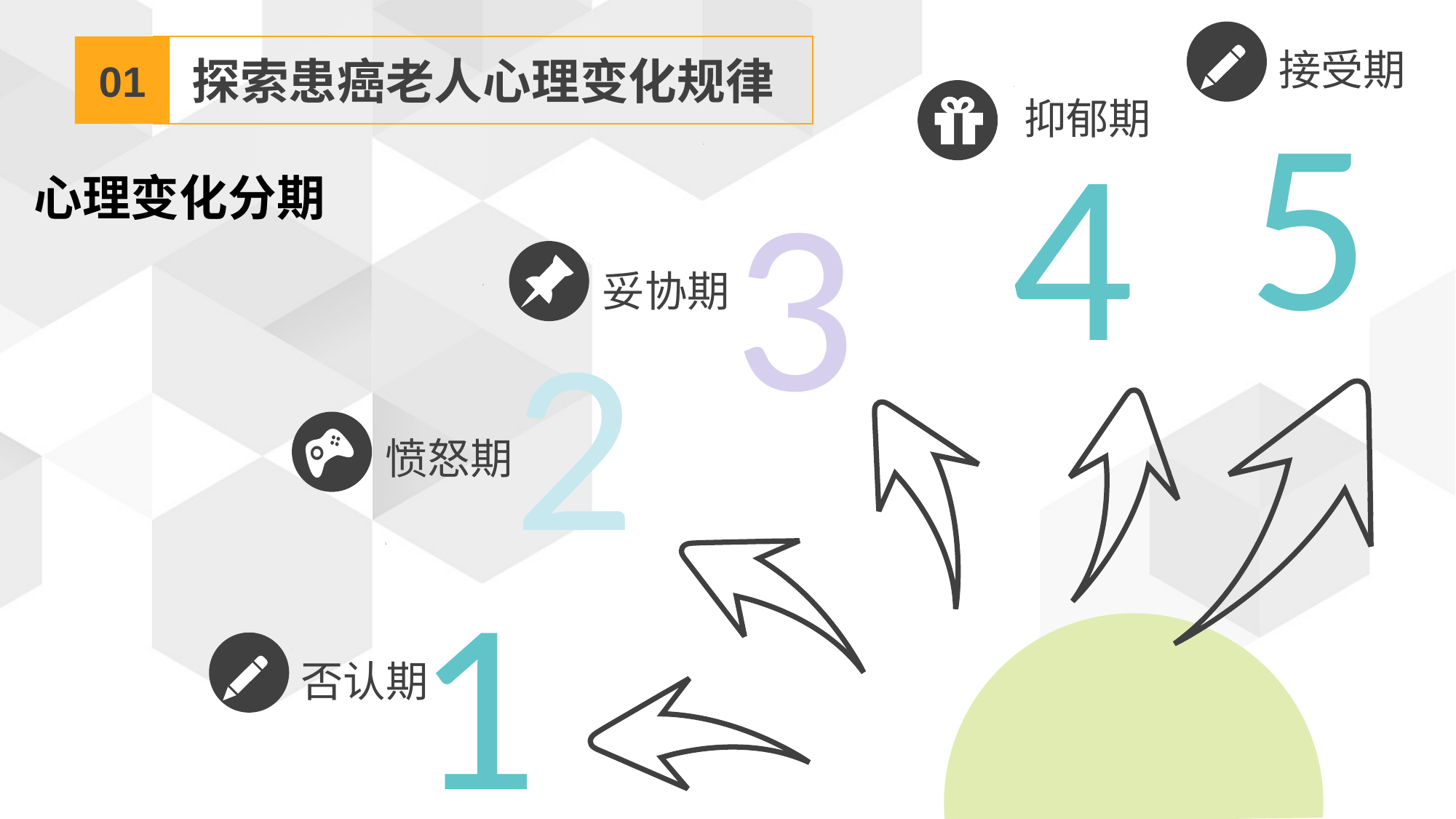

01
探索患癌老人心理变化规律
接受期

5

抑郁期
4

3
心理变化分期

妥协期
2

愤怒期

1

否认期